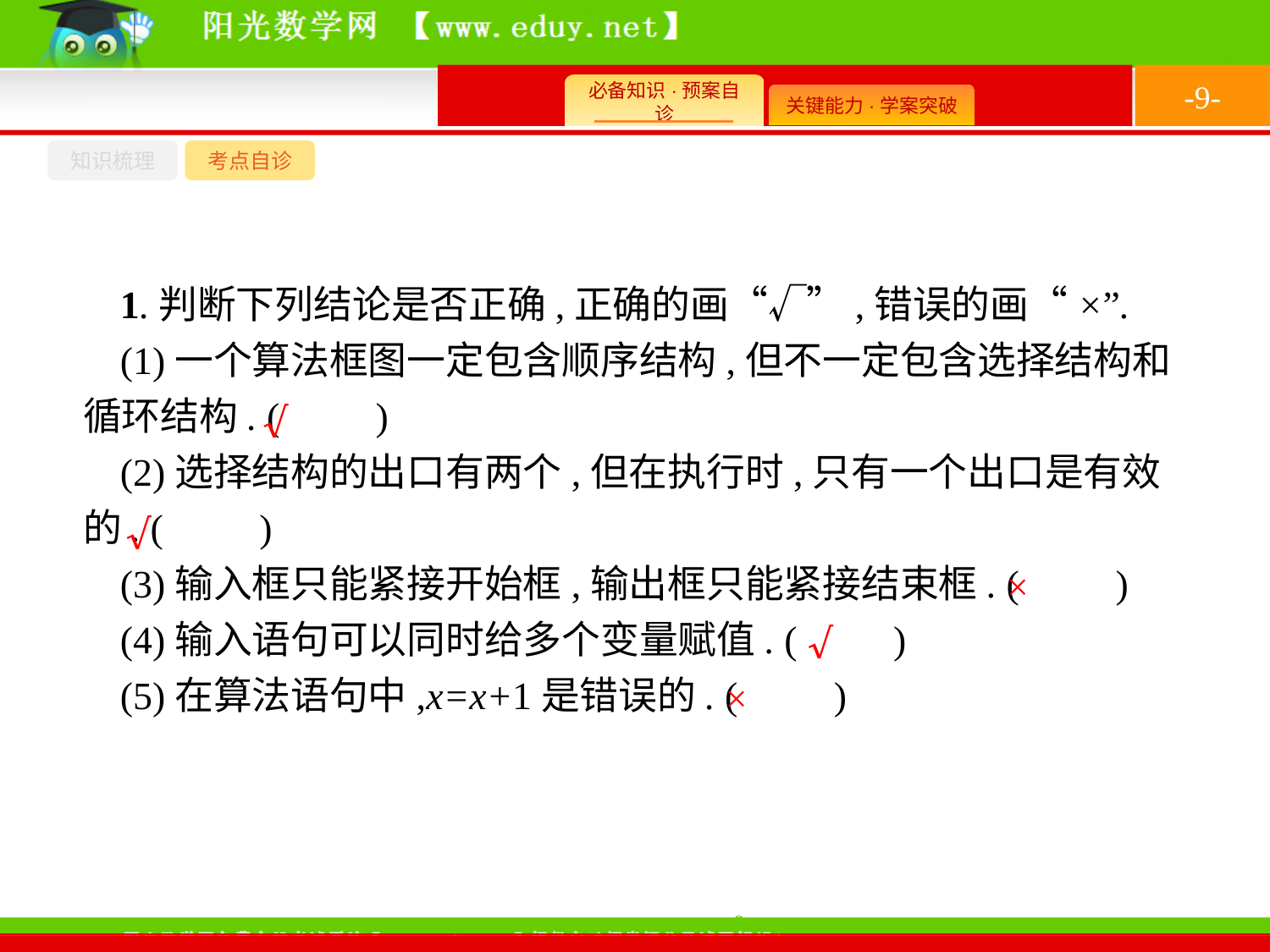

-9-
知识梳理
考点自诊
1.判断下列结论是否正确,正确的画“√”,错误的画“×”.
(1)一个算法框图一定包含顺序结构,但不一定包含选择结构和循环结构. (　　)
(2)选择结构的出口有两个,但在执行时,只有一个出口是有效的. (　　)
(3)输入框只能紧接开始框,输出框只能紧接结束框. (　　)
(4)输入语句可以同时给多个变量赋值. (　　)
(5)在算法语句中,x=x+1是错误的. (　　)
√
√
×
√
×